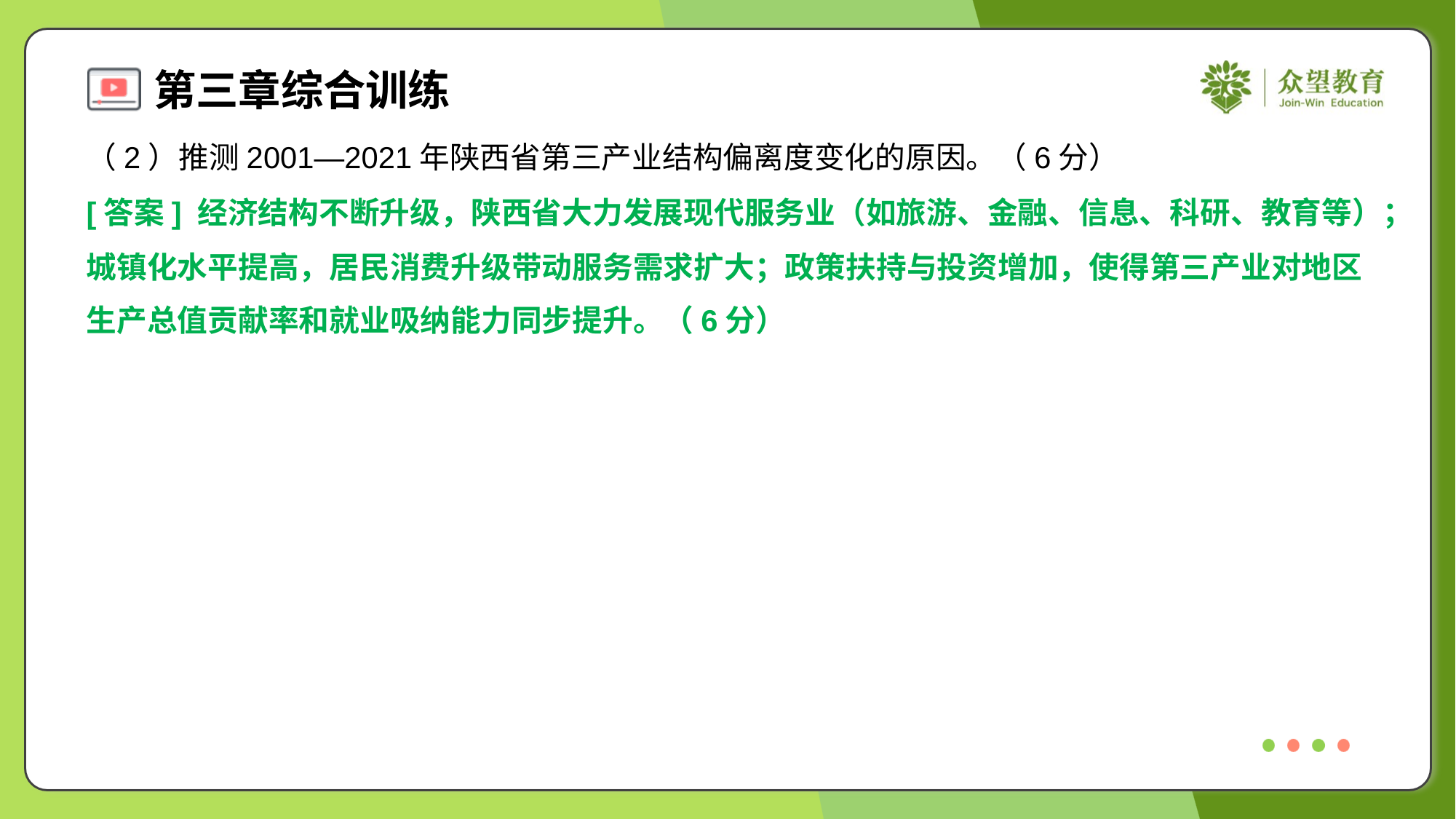

（2）推测2001—2021年陕西省第三产业结构偏离度变化的原因。（6分）
[答案] 经济结构不断升级，陕西省大力发展现代服务业（如旅游、金融、信息、科研、教育等）；
城镇化水平提高，居民消费升级带动服务需求扩大；政策扶持与投资增加，使得第三产业对地区
生产总值贡献率和就业吸纳能力同步提升。（6分）